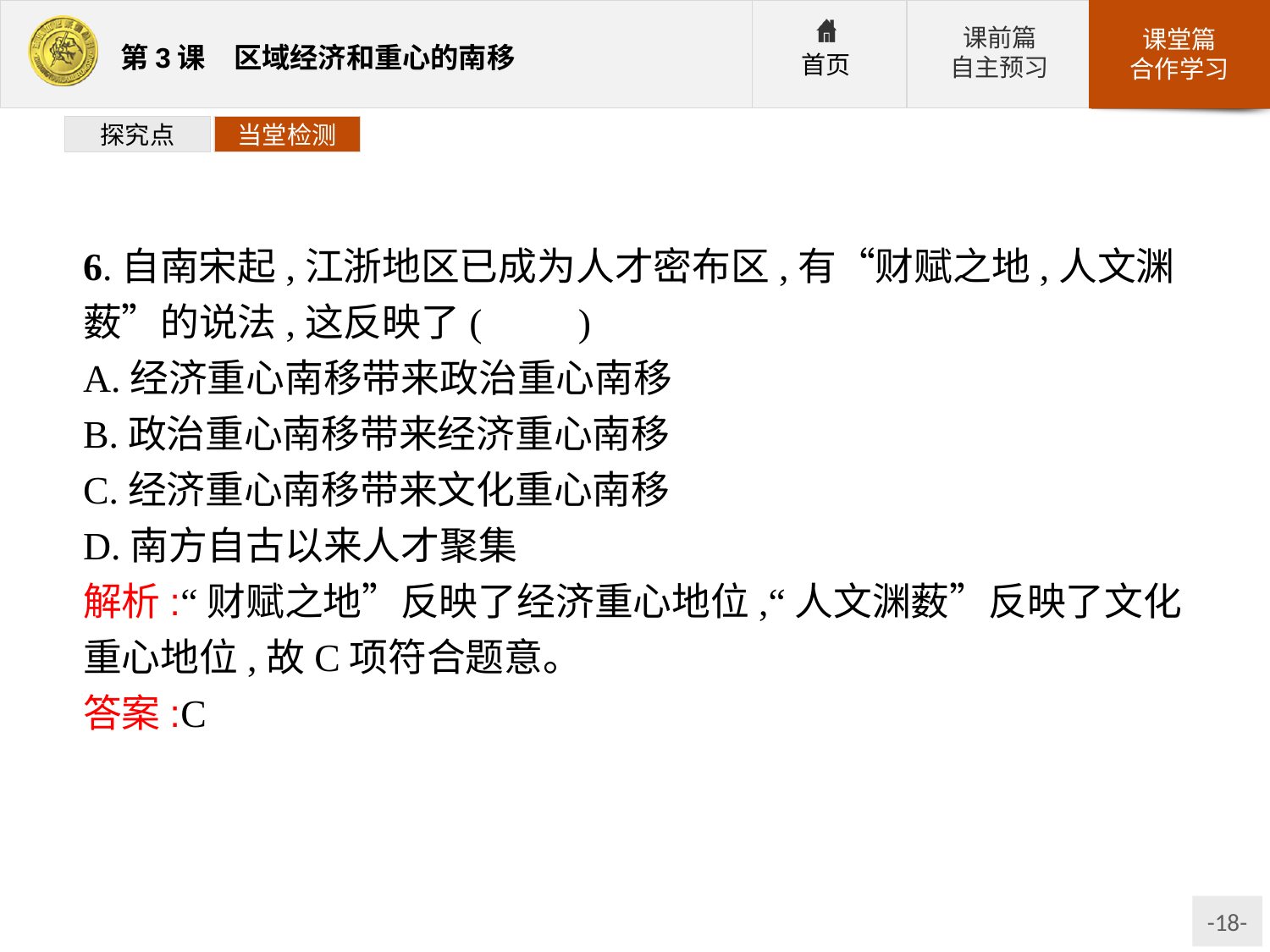

探究点
当堂检测
6.自南宋起,江浙地区已成为人才密布区,有“财赋之地,人文渊薮”的说法,这反映了(　　)
A.经济重心南移带来政治重心南移
B.政治重心南移带来经济重心南移
C.经济重心南移带来文化重心南移
D.南方自古以来人才聚集
解析:“财赋之地”反映了经济重心地位,“人文渊薮”反映了文化重心地位,故C项符合题意。
答案:C